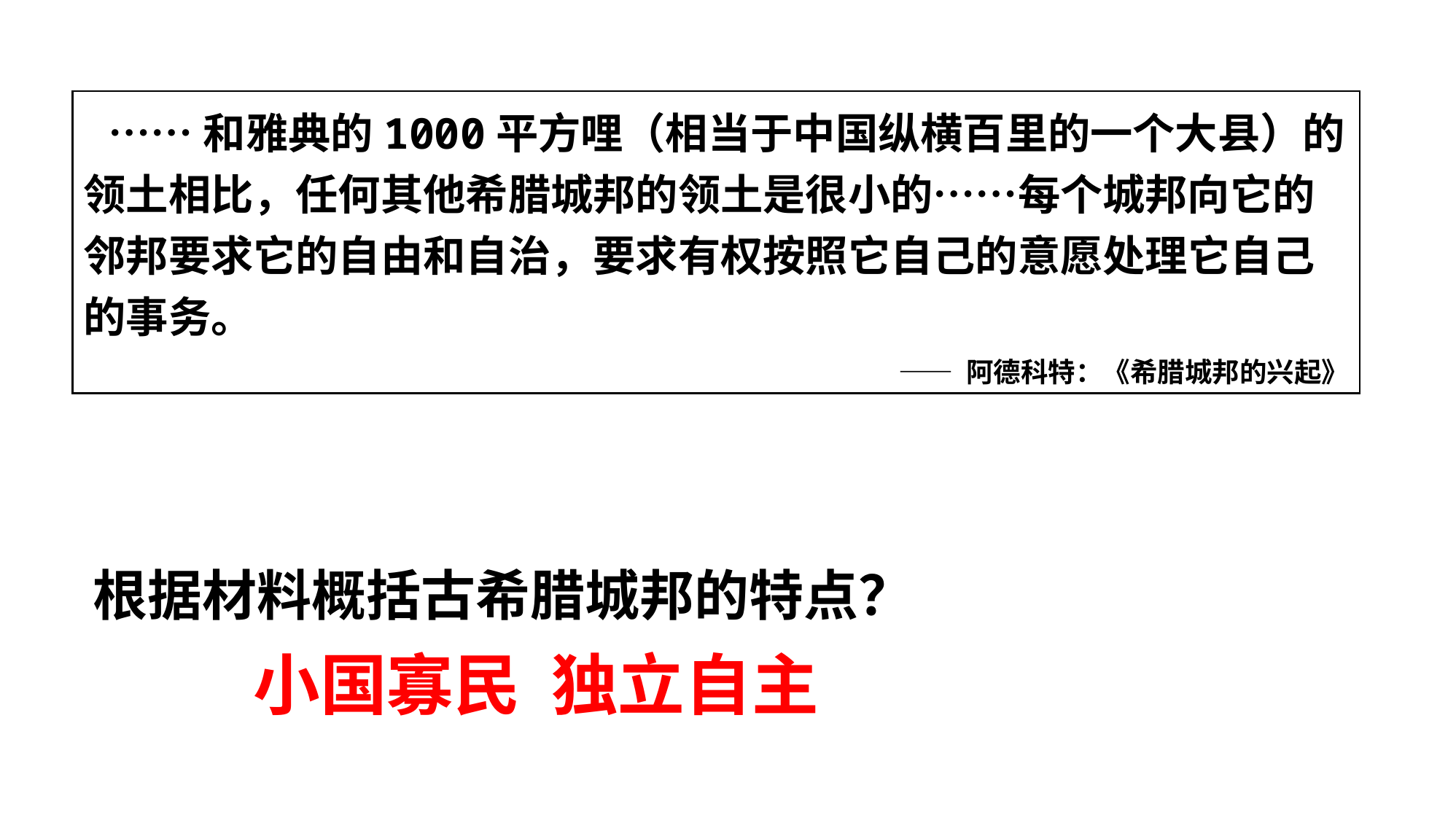

……和雅典的1000平方哩（相当于中国纵横百里的一个大县）的领土相比，任何其他希腊城邦的领土是很小的……每个城邦向它的邻邦要求它的自由和自治，要求有权按照它自己的意愿处理它自己的事务。
—— 阿德科特：《希腊城邦的兴起》

根据材料概括古希腊城邦的特点？
小国寡民  独立自主